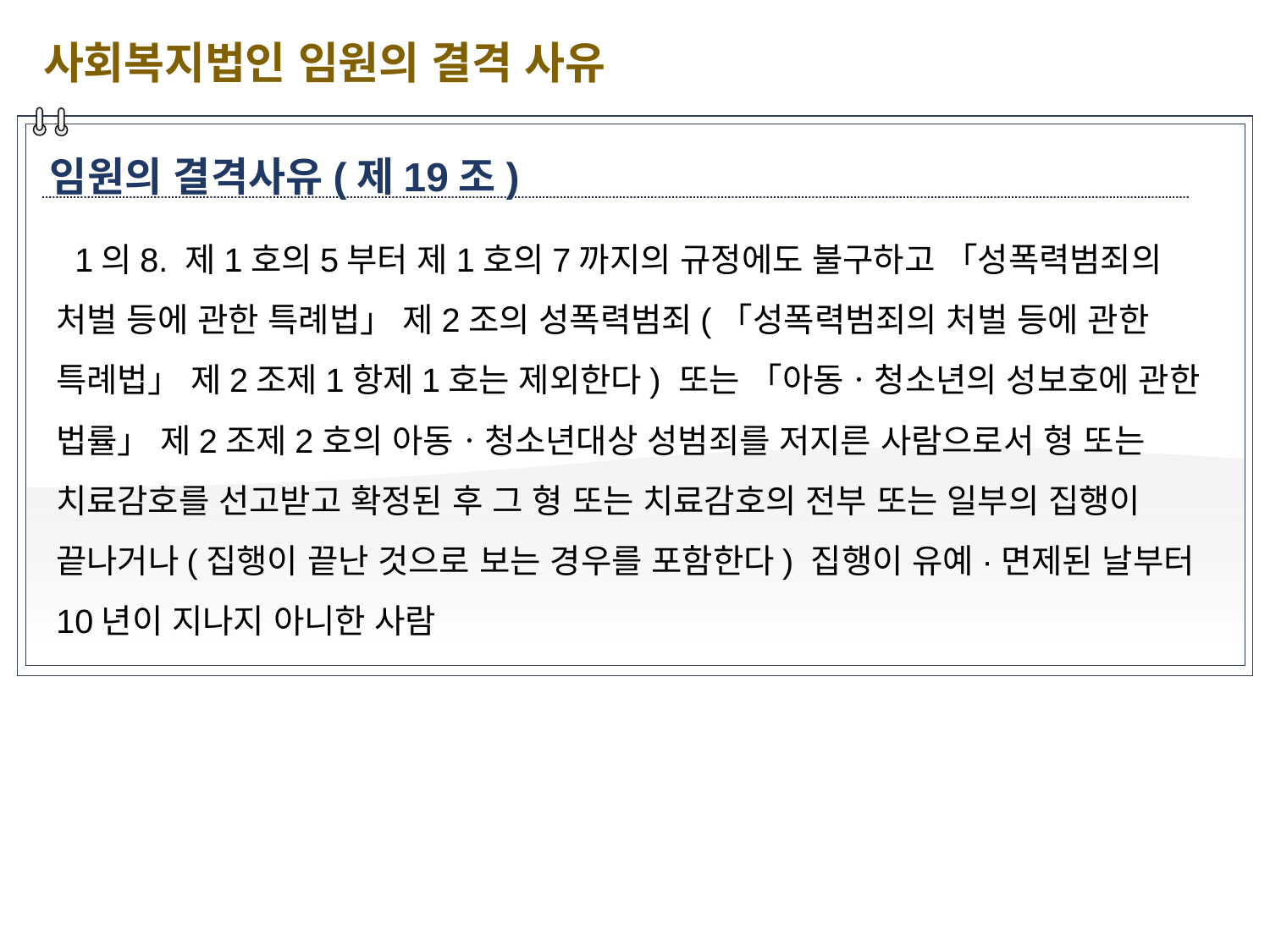

사회복지법인 임원의 결격 사유

임원의 결격사유(제19조)

  1의8. 제1호의5부터 제1호의7까지의 규정에도 불구하고 「성폭력범죄의 처벌 등에 관한 특례법」 제2조의 성폭력범죄(「성폭력범죄의 처벌 등에 관한 특례법」 제2조제1항제1호는 제외한다) 또는 「아동ㆍ청소년의 성보호에 관한 법률」 제2조제2호의 아동ㆍ청소년대상 성범죄를 저지른 사람으로서 형 또는 치료감호를 선고받고 확정된 후 그 형 또는 치료감호의 전부 또는 일부의 집행이 끝나거나(집행이 끝난 것으로 보는 경우를 포함한다) 집행이 유예·면제된 날부터 10년이 지나지 아니한 사람